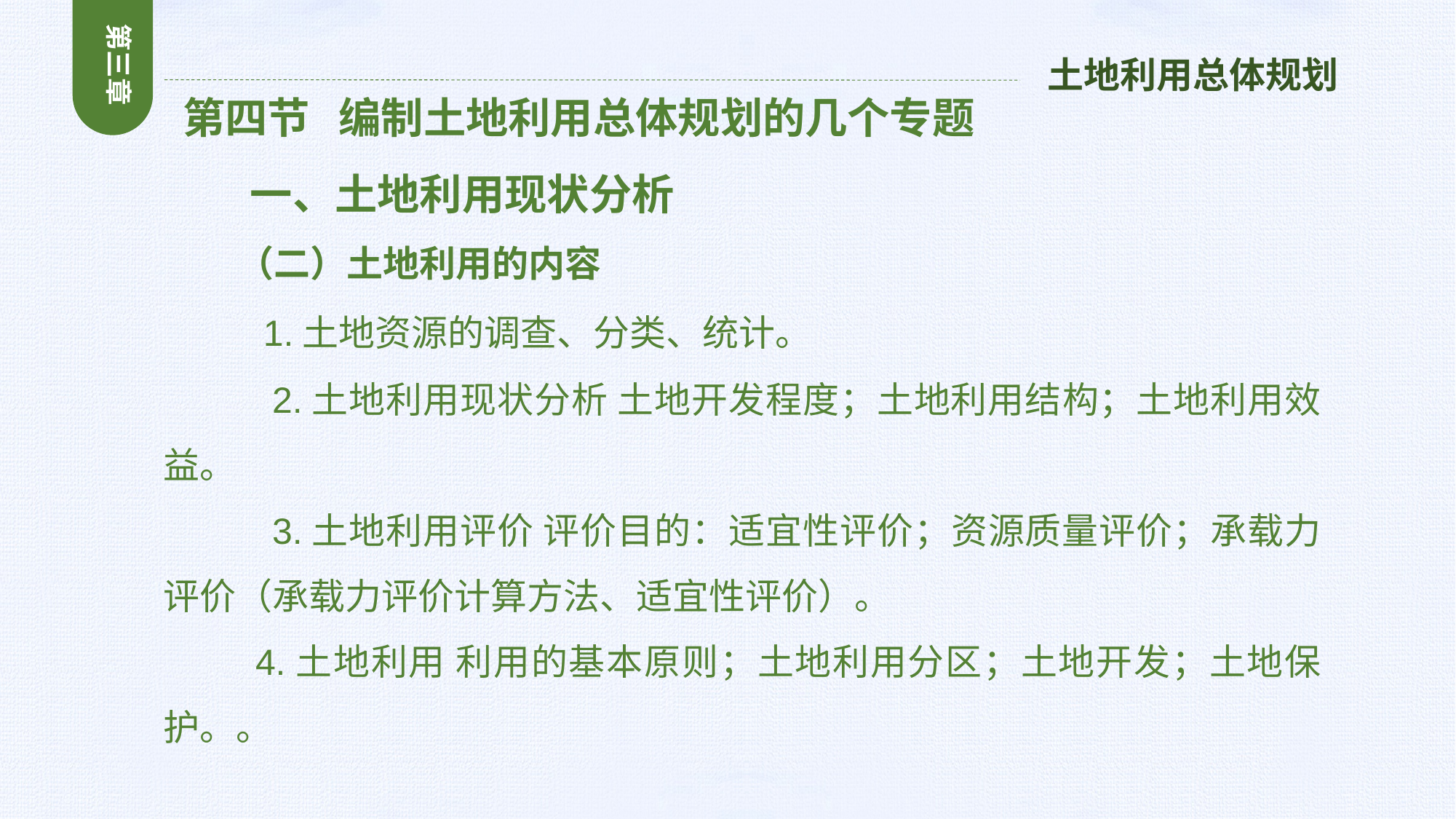

第三章
土地利用总体规划
 第四节   编制土地利用总体规划的几个专题
        一、土地利用现状分析
        （二）土地利用的内容
         1.土地资源的调查、分类、统计。
          2.土地利用现状分析 土地开发程度；土地利用结构；土地利用效益。
          3.土地利用评价 评价目的：适宜性评价；资源质量评价；承载力评价（承载力评价计算方法、适宜性评价）。
        4.土地利用 利用的基本原则；土地利用分区；土地开发；土地保护。。